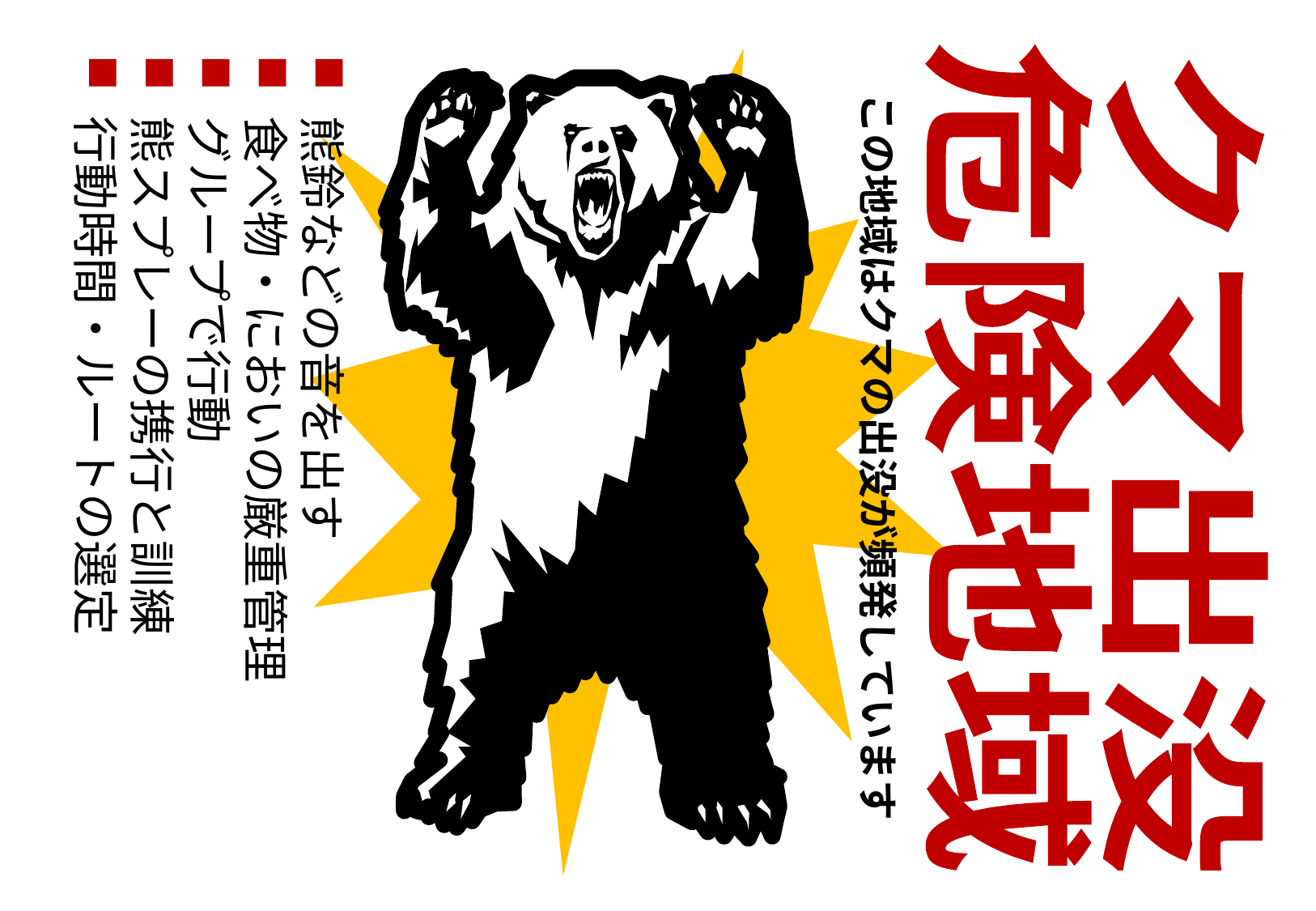

熊鈴などの音を出す
食べ物・においの厳重管理
グループで行動
熊スプレーの携行と訓練
行動時間・ルートの選定

この地域はクマの出没が頻発しています
クマ出没
危険地域